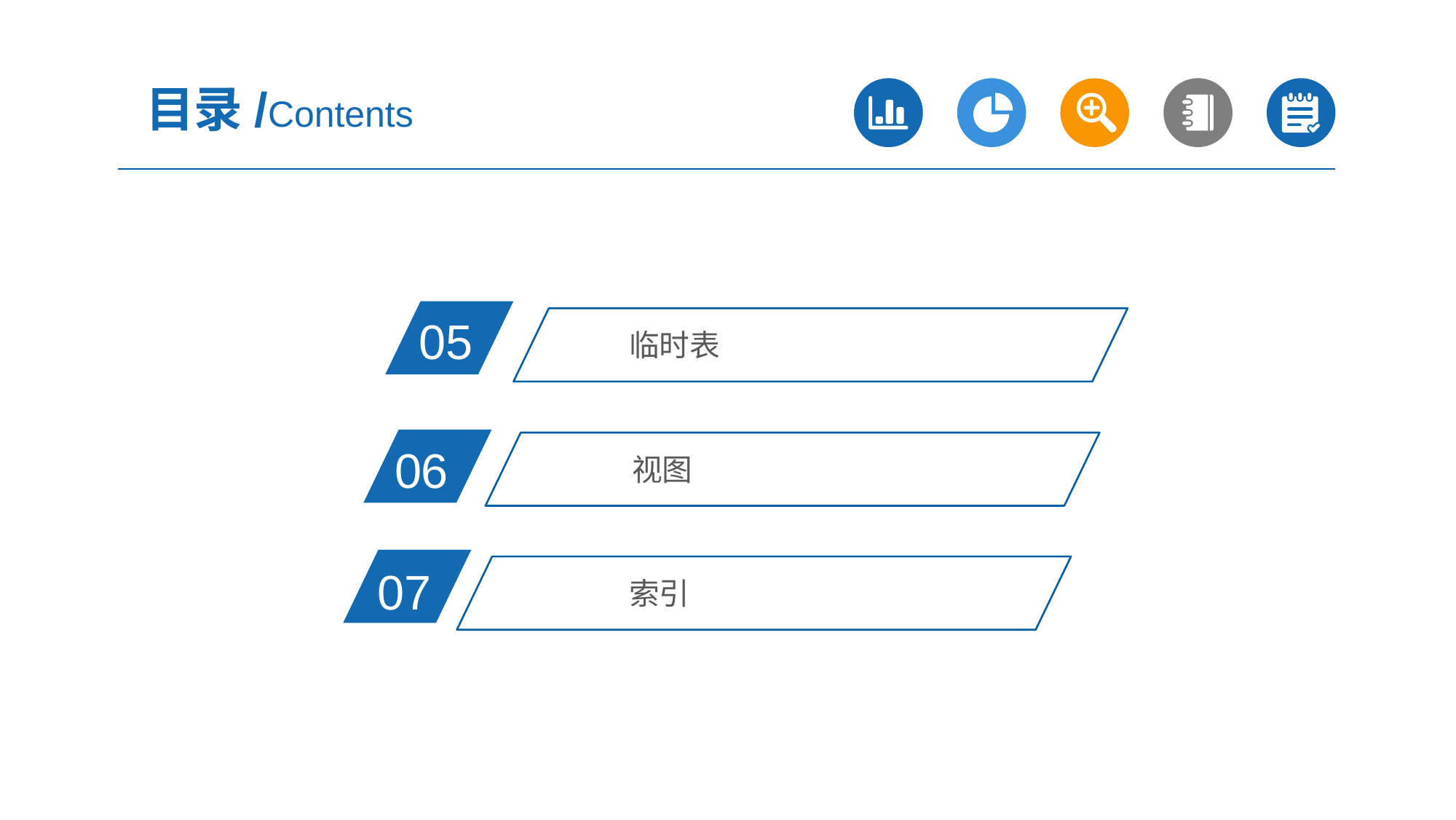

目录/Contents

05

临时表

06

视图

07

索引